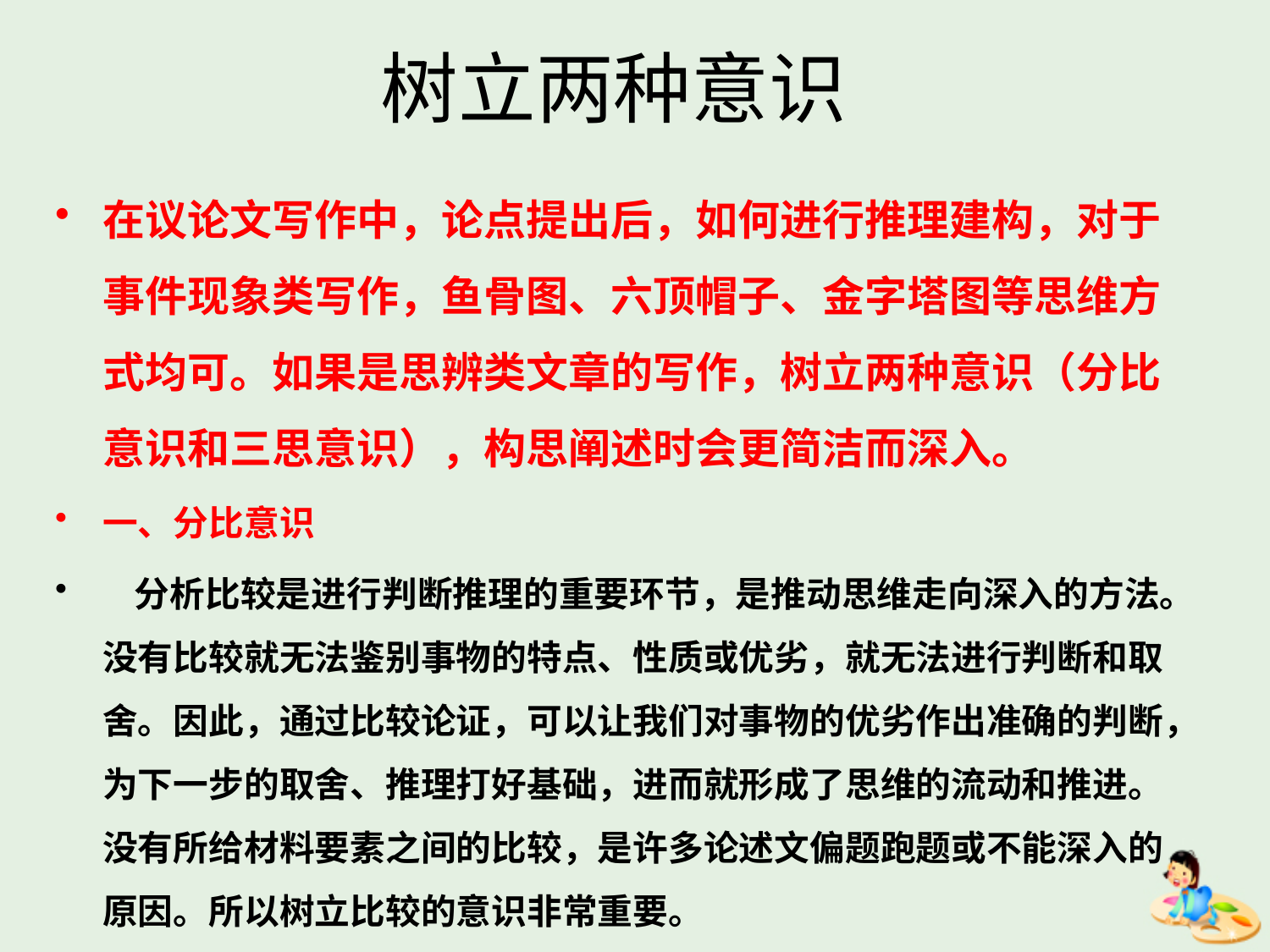

# 树立两种意识
在议论文写作中，论点提出后，如何进行推理建构，对于事件现象类写作，鱼骨图、六顶帽子、金字塔图等思维方式均可。如果是思辨类文章的写作，树立两种意识（分比意识和三思意识），构思阐述时会更简洁而深入。
一、分比意识
   分析比较是进行判断推理的重要环节，是推动思维走向深入的方法。没有比较就无法鉴别事物的特点、性质或优劣，就无法进行判断和取舍。因此，通过比较论证，可以让我们对事物的优劣作出准确的判断，为下一步的取舍、推理打好基础，进而就形成了思维的流动和推进。没有所给材料要素之间的比较，是许多论述文偏题跑题或不能深入的原因。所以树立比较的意识非常重要。